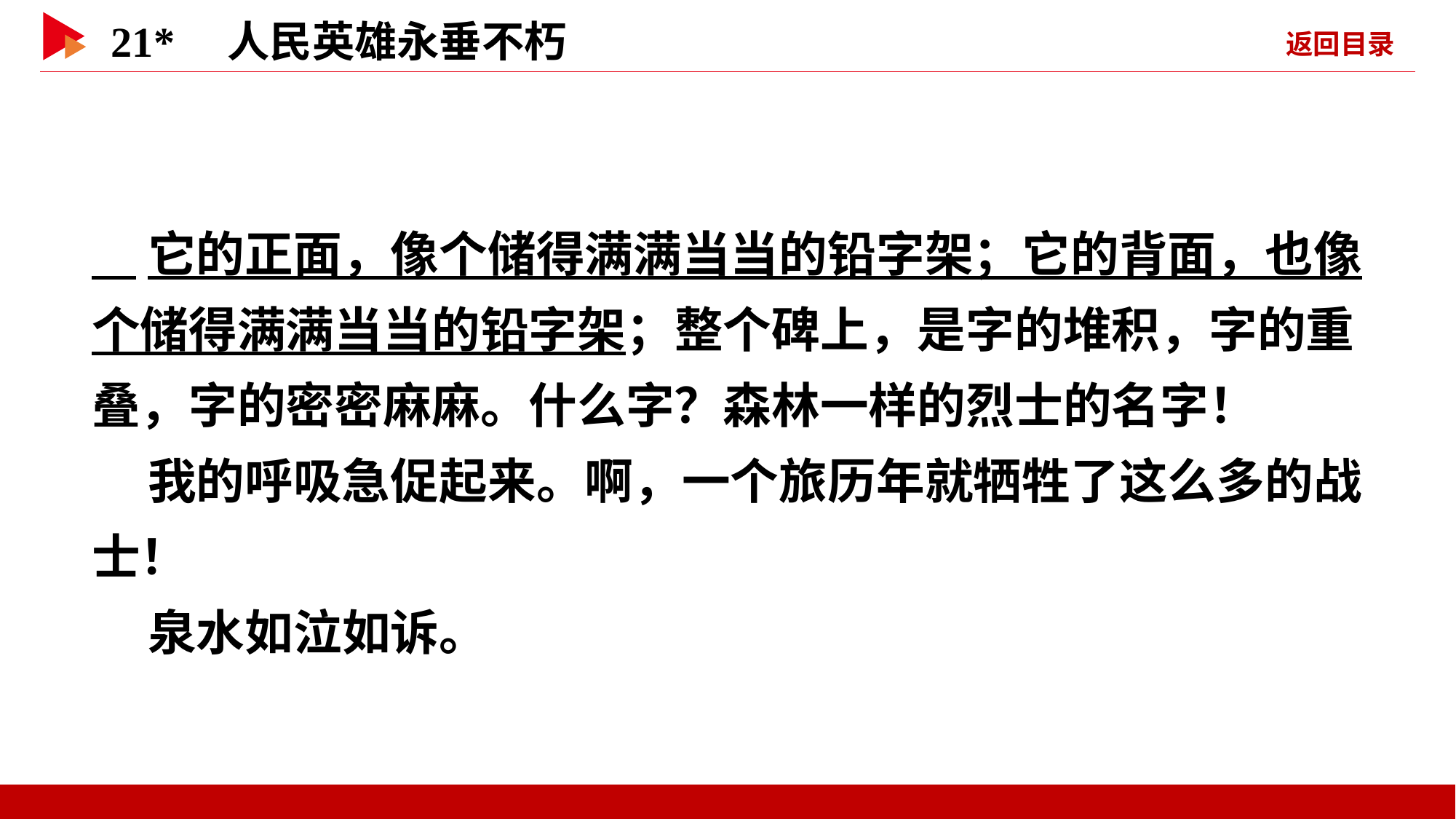

它的正面，像个储得满满当当的铅字架；它的背面，也像个储得满满当当的铅字架；整个碑上，是字的堆积，字的重叠，字的密密麻麻。什么字？森林一样的烈士的名字！
    我的呼吸急促起来。啊，一个旅历年就牺牲了这么多的战士！
    泉水如泣如诉。